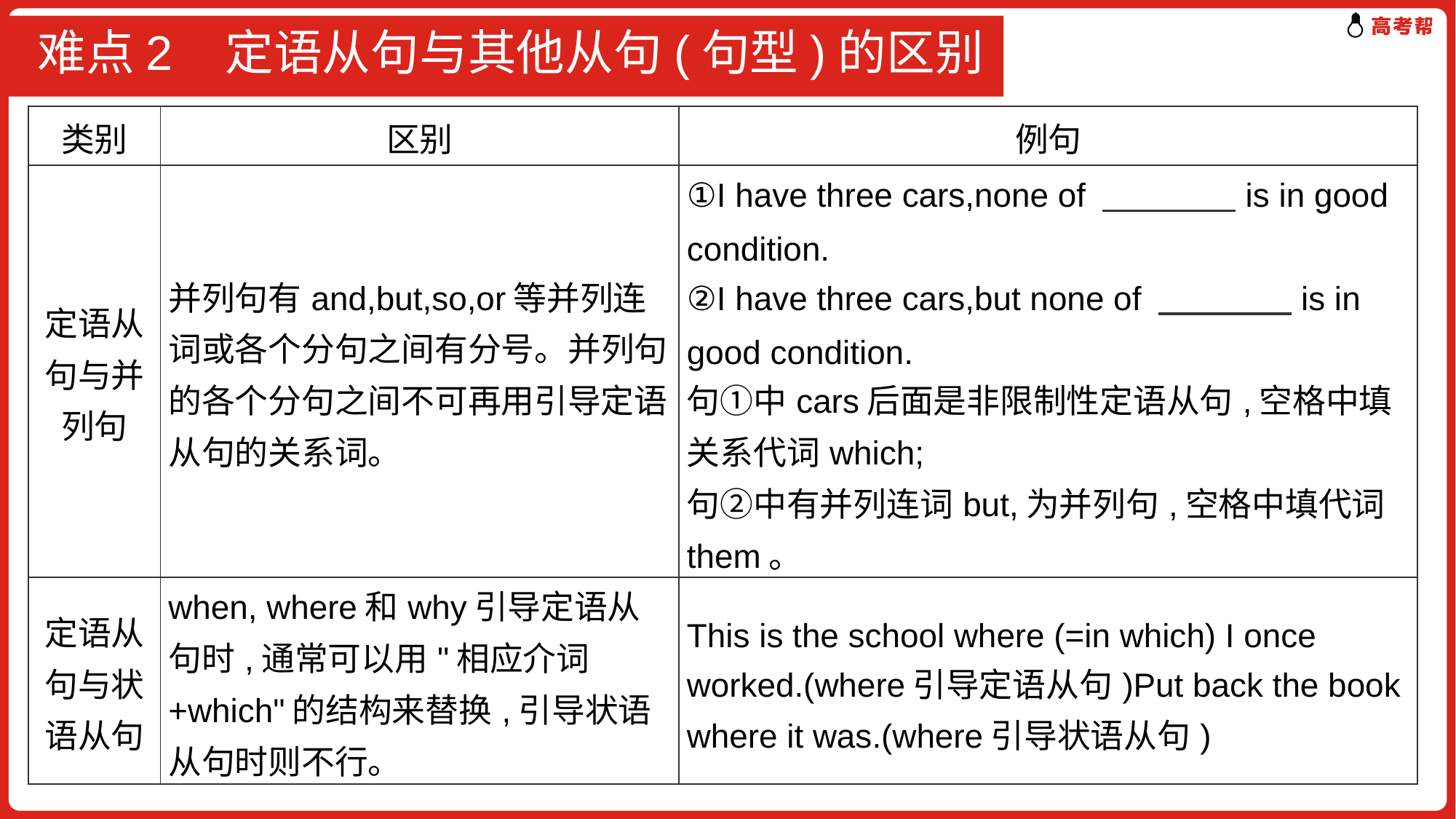

# 难点2   定语从句与其他从句(句型)的区别
| 类别 | 区别 | 例句 |
| --- | --- | --- |
| 定语从句与并列句 | 并列句有and,but,so,or等并列连词或各个分句之间有分号。并列句的各个分句之间不可再用引导定语从句的关系词。 | ①I have three cars,none of 　　　　is in good condition. ②I have three cars,but none of 　　　　is in good condition. 句①中cars后面是非限制性定语从句,空格中填关系代词which; 句②中有并列连词but,为并列句,空格中填代词them。 |
| 定语从句与状语从句 | when, where和why引导定语从句时,通常可以用"相应介词+which"的结构来替换,引导状语从句时则不行。 | This is the school where (=in which) I once worked.(where引导定语从句)Put back the book where it was.(where引导状语从句) |